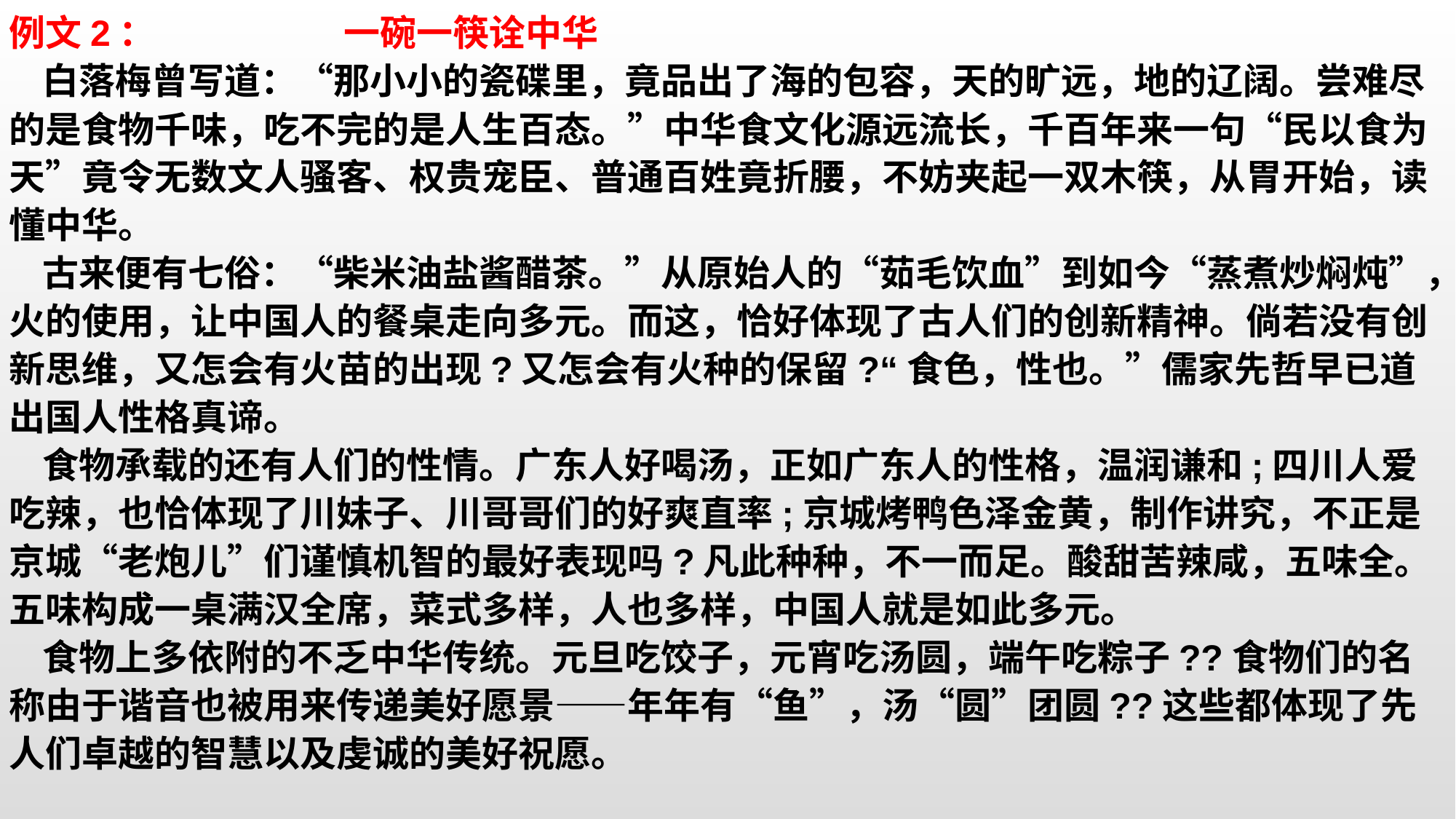

例文2：                       一碗一筷诠中华
   白落梅曾写道：“那小小的瓷碟里，竟品出了海的包容，天的旷远，地的辽阔。尝难尽的是食物千味，吃不完的是人生百态。”中华食文化源远流长，千百年来一句“民以食为天”竟令无数文人骚客、权贵宠臣、普通百姓竟折腰，不妨夹起一双木筷，从胃开始，读懂中华。
   古来便有七俗：“柴米油盐酱醋茶。”从原始人的“茹毛饮血”到如今“蒸煮炒焖炖”，火的使用，让中国人的餐桌走向多元。而这，恰好体现了古人们的创新精神。倘若没有创新思维，又怎会有火苗的出现?又怎会有火种的保留?“食色，性也。”儒家先哲早已道出国人性格真谛。
   食物承载的还有人们的性情。广东人好喝汤，正如广东人的性格，温润谦和;四川人爱吃辣，也恰体现了川妹子、川哥哥们的好爽直率;京城烤鸭色泽金黄，制作讲究，不正是京城“老炮儿”们谨慎机智的最好表现吗?凡此种种，不一而足。酸甜苦辣咸，五味全。五味构成一桌满汉全席，菜式多样，人也多样，中国人就是如此多元。
   食物上多依附的不乏中华传统。元旦吃饺子，元宵吃汤圆，端午吃粽子??食物们的名称由于谐音也被用来传递美好愿景——年年有“鱼”，汤“圆”团圆??这些都体现了先人们卓越的智慧以及虔诚的美好祝愿。